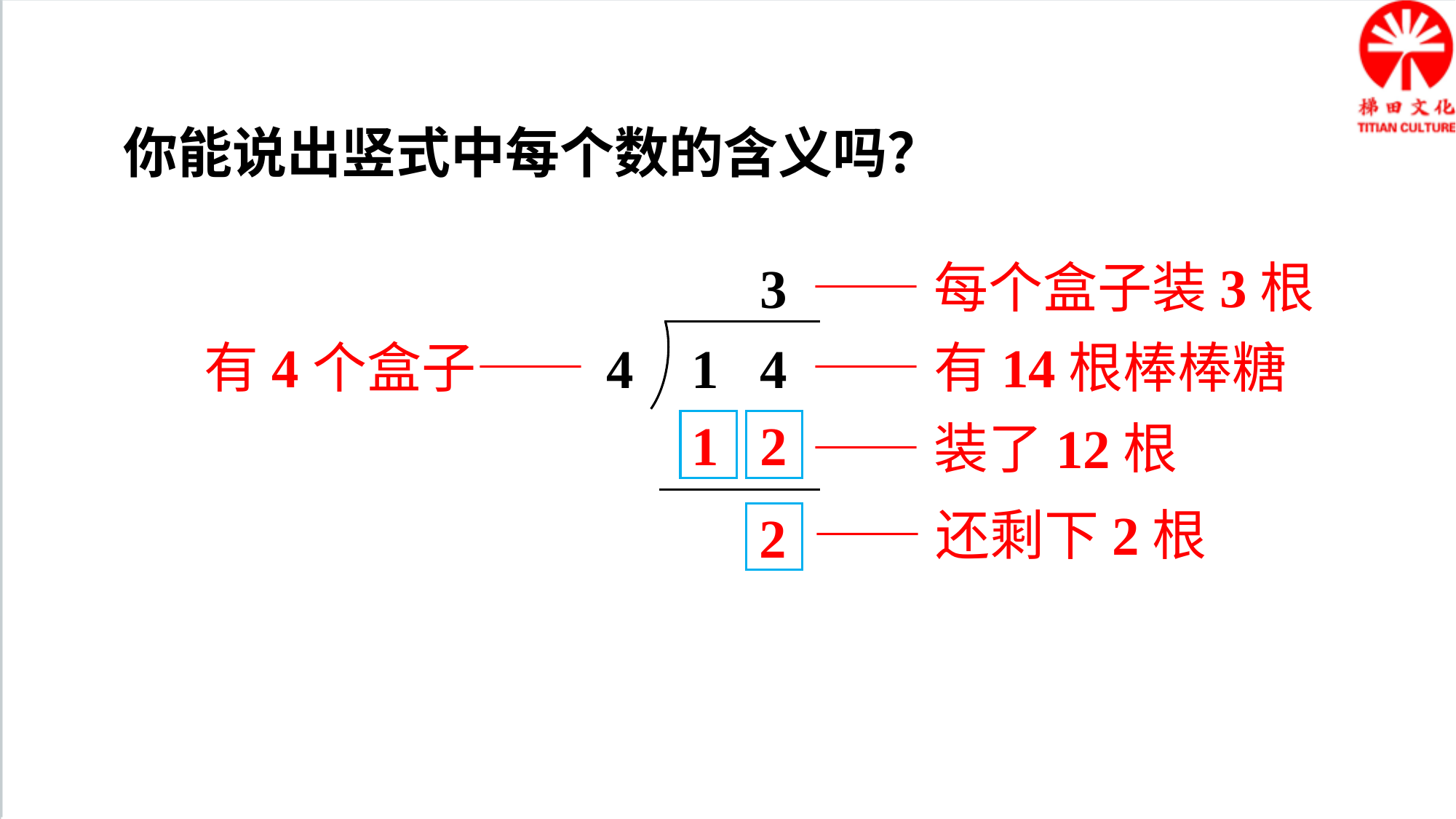

你能说出竖式中每个数的含义吗？
——每个盒子装3根
3

4
1   4

1   2
2
有4个盒子——
——有14根棒棒糖
——装了12根
——还剩下2根